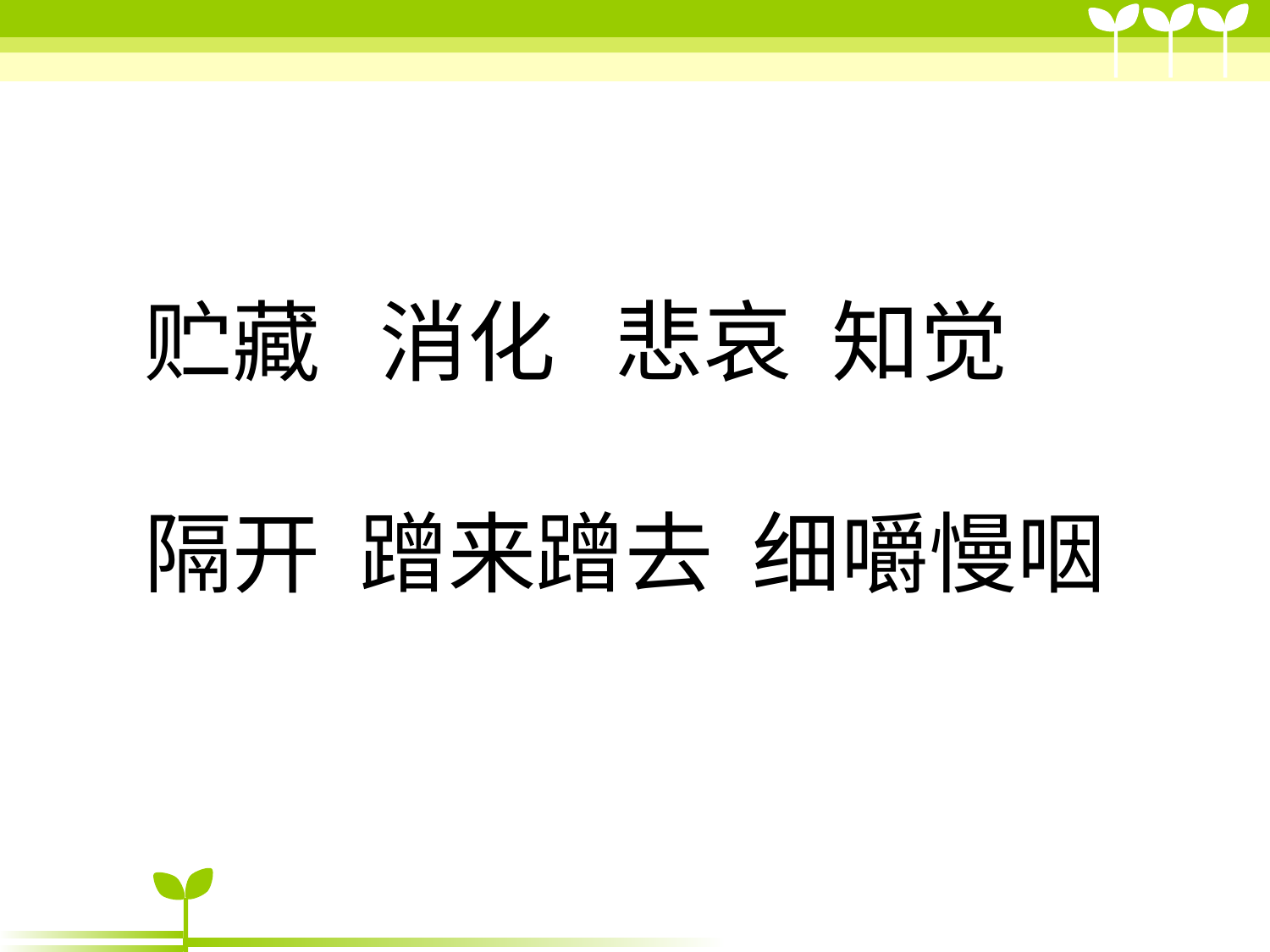

#
贮藏   消化   悲哀  知觉
隔开  蹭来蹭去  细嚼慢咽